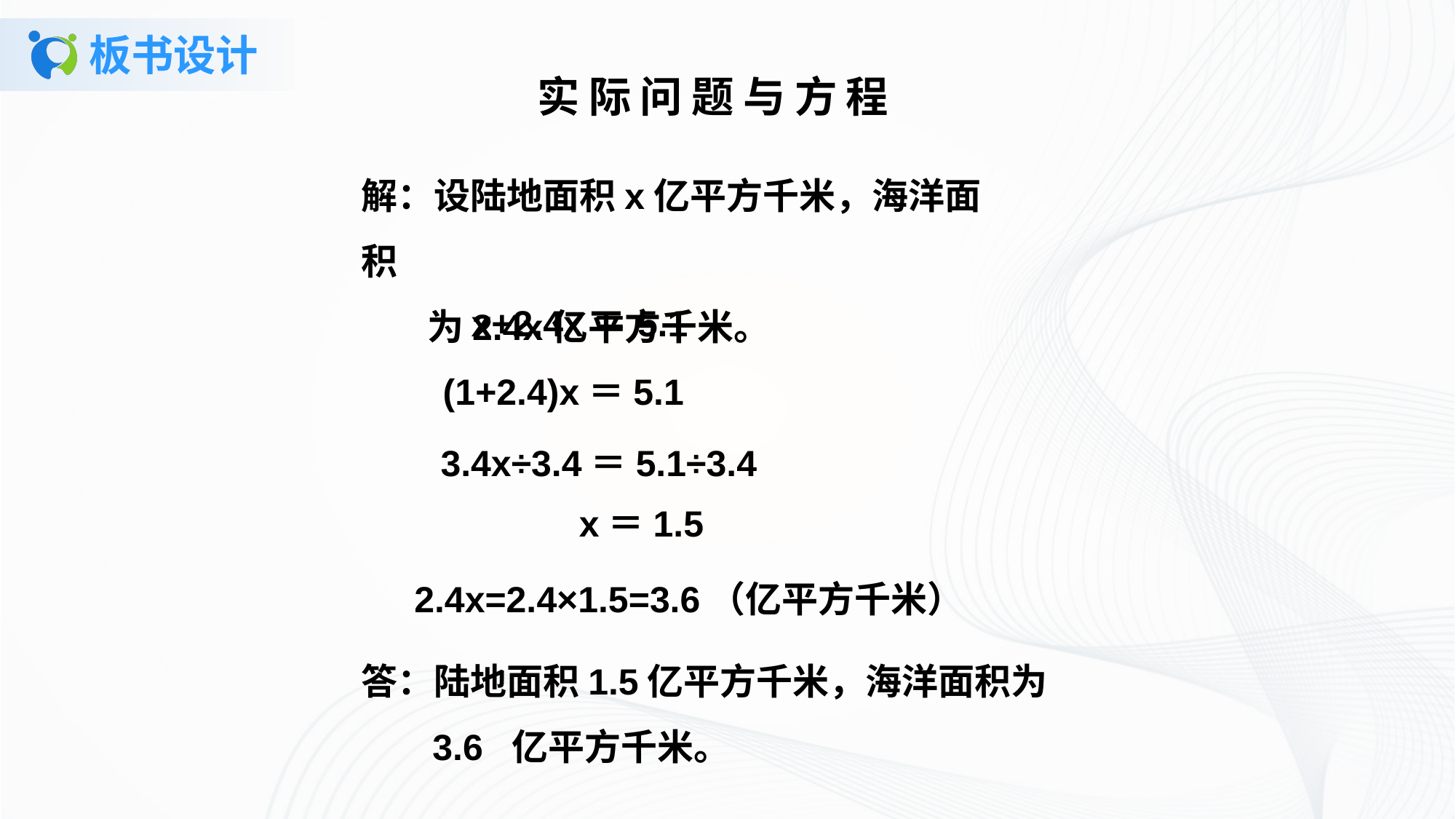

# 板书设计
实际问题与方程
解：设陆地面积x亿平方千米，海洋面积
       为2.4x亿平方千米。
 x+2.4x＝5.1
 (1+2.4)x＝5.1
 3.4x÷3.4＝5.1÷3.4
 x＝1.5
2.4x=2.4×1.5=3.6（亿平方千米）
答：陆地面积1.5亿平方千米，海洋面积为
       3.6  亿平方千米。